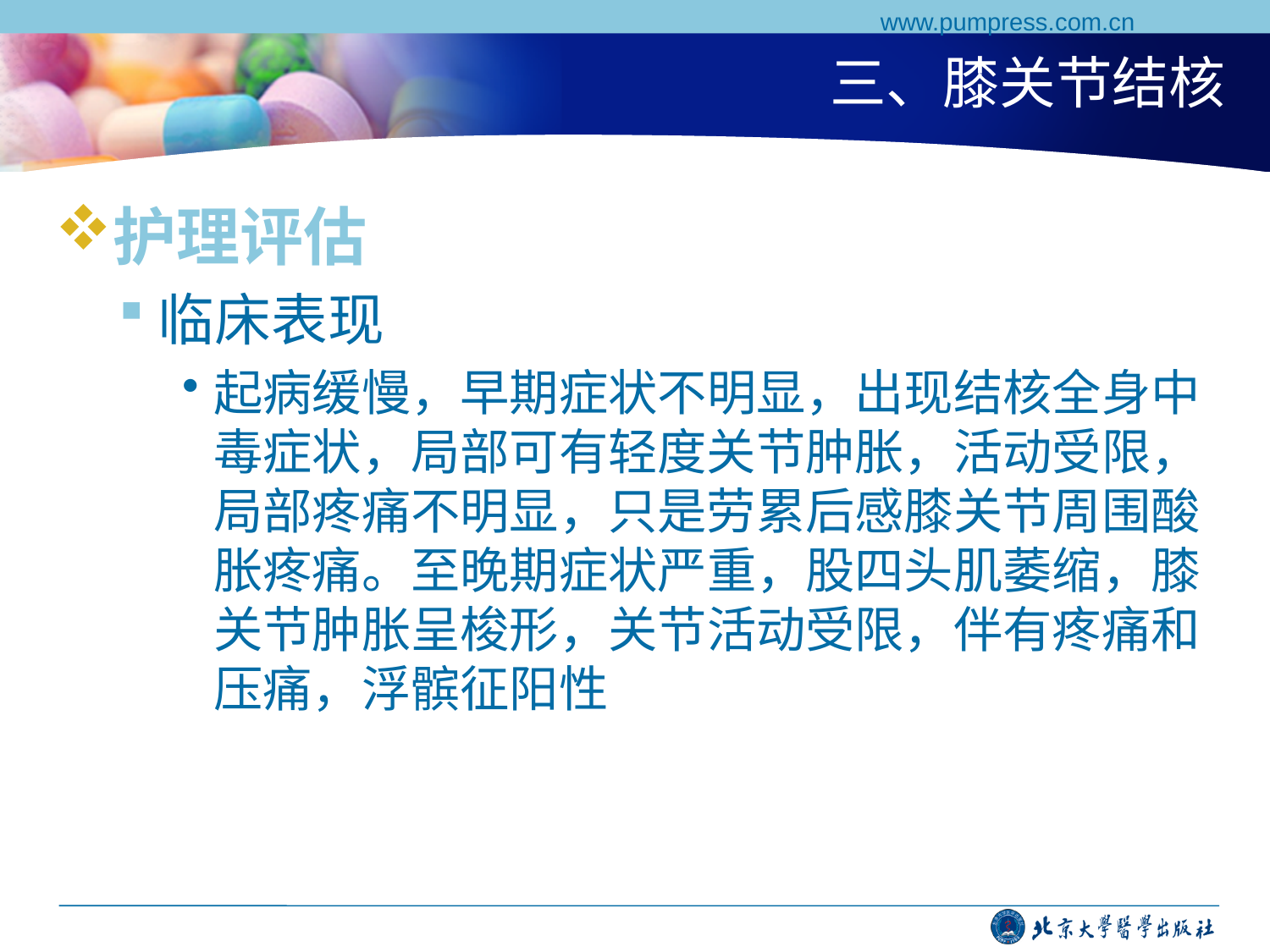

www.pumpress.com.cn
# 三、膝关节结核
护理评估
临床表现
起病缓慢，早期症状不明显，出现结核全身中毒症状，局部可有轻度关节肿胀，活动受限，局部疼痛不明显，只是劳累后感膝关节周围酸胀疼痛。至晚期症状严重，股四头肌萎缩，膝关节肿胀呈梭形，关节活动受限，伴有疼痛和压痛，浮髌征阳性